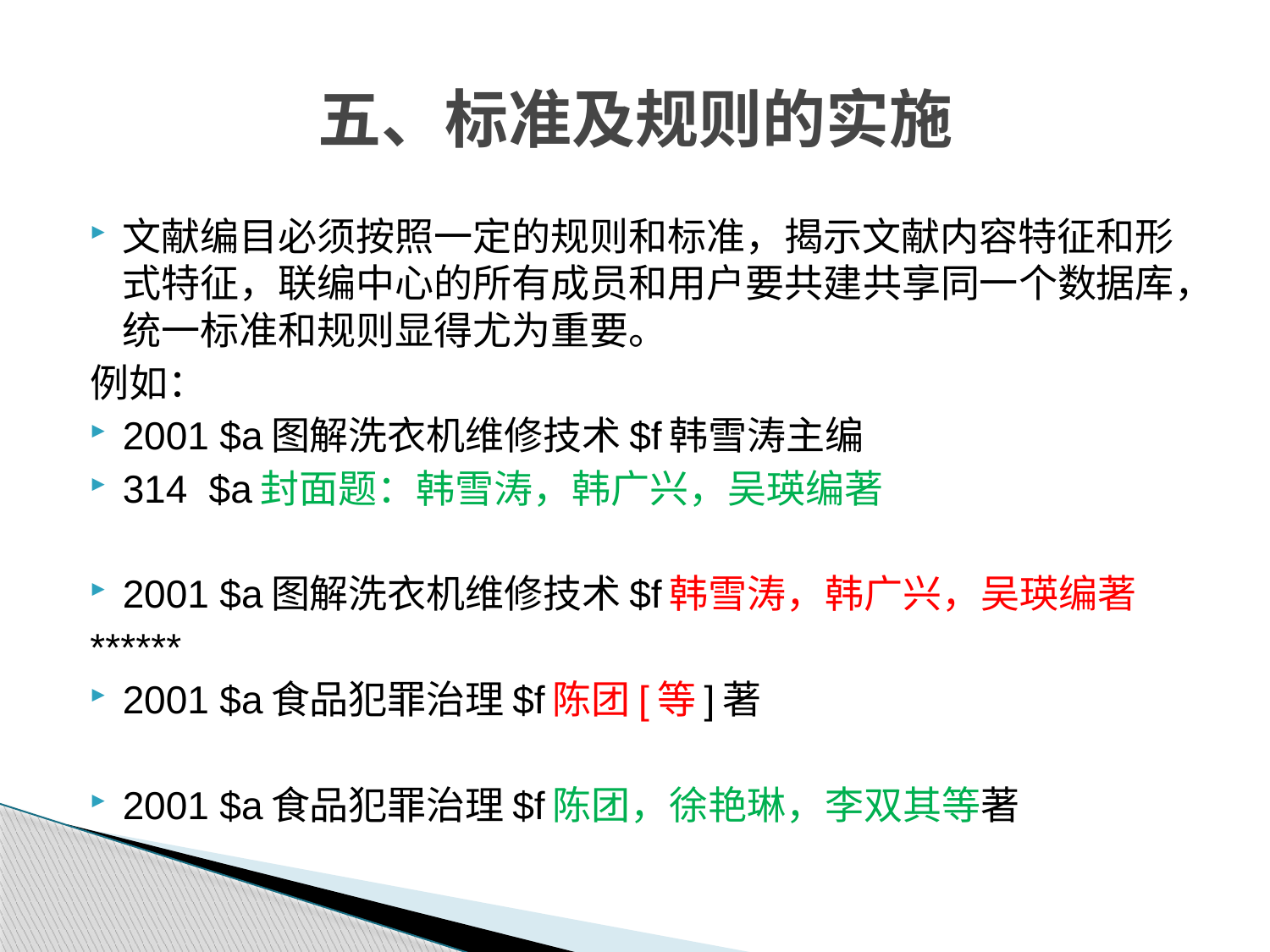

# 五、标准及规则的实施
文献编目必须按照一定的规则和标准，揭示文献内容特征和形式特征，联编中心的所有成员和用户要共建共享同一个数据库，统一标准和规则显得尤为重要。
例如：
2001 $a图解洗衣机维修技术$f韩雪涛主编
314  $a封面题：韩雪涛，韩广兴，吴瑛编著

2001 $a图解洗衣机维修技术$f韩雪涛，韩广兴，吴瑛编著
******
2001 $a食品犯罪治理$f陈团[等]著

2001 $a食品犯罪治理$f陈团，徐艳琳，李双其等著